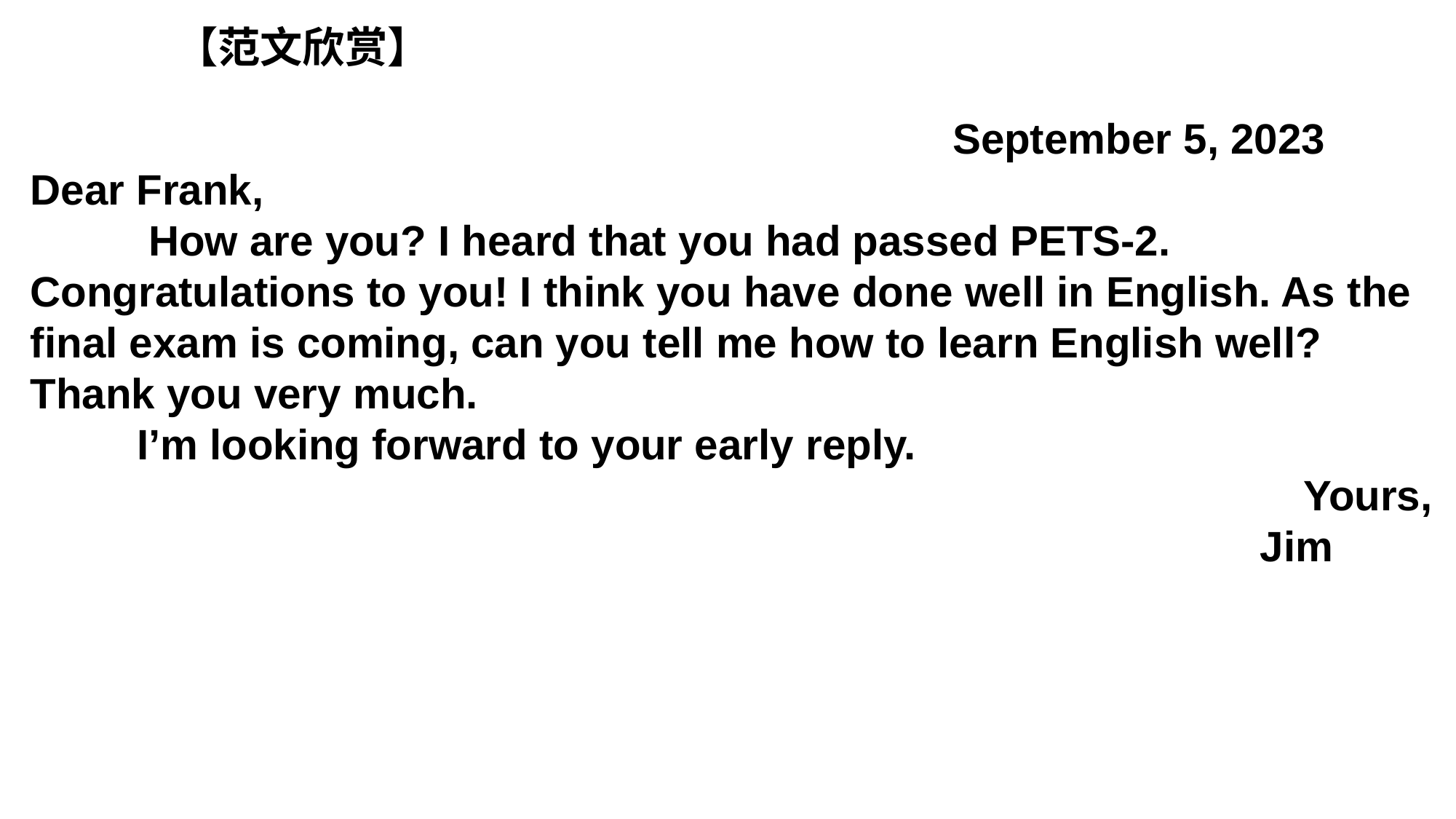

【范文欣赏】
                                                                              September 5, 2023
Dear Frank,
          How are you? I heard that you had passed PETS-2. Congratulations to you! I think you have done well in English. As the final exam is coming, can you tell me how to learn English well? Thank you very much.
         I’m looking forward to your early reply.
                                                                                                      Yours,
                                                                                                        Jim
15